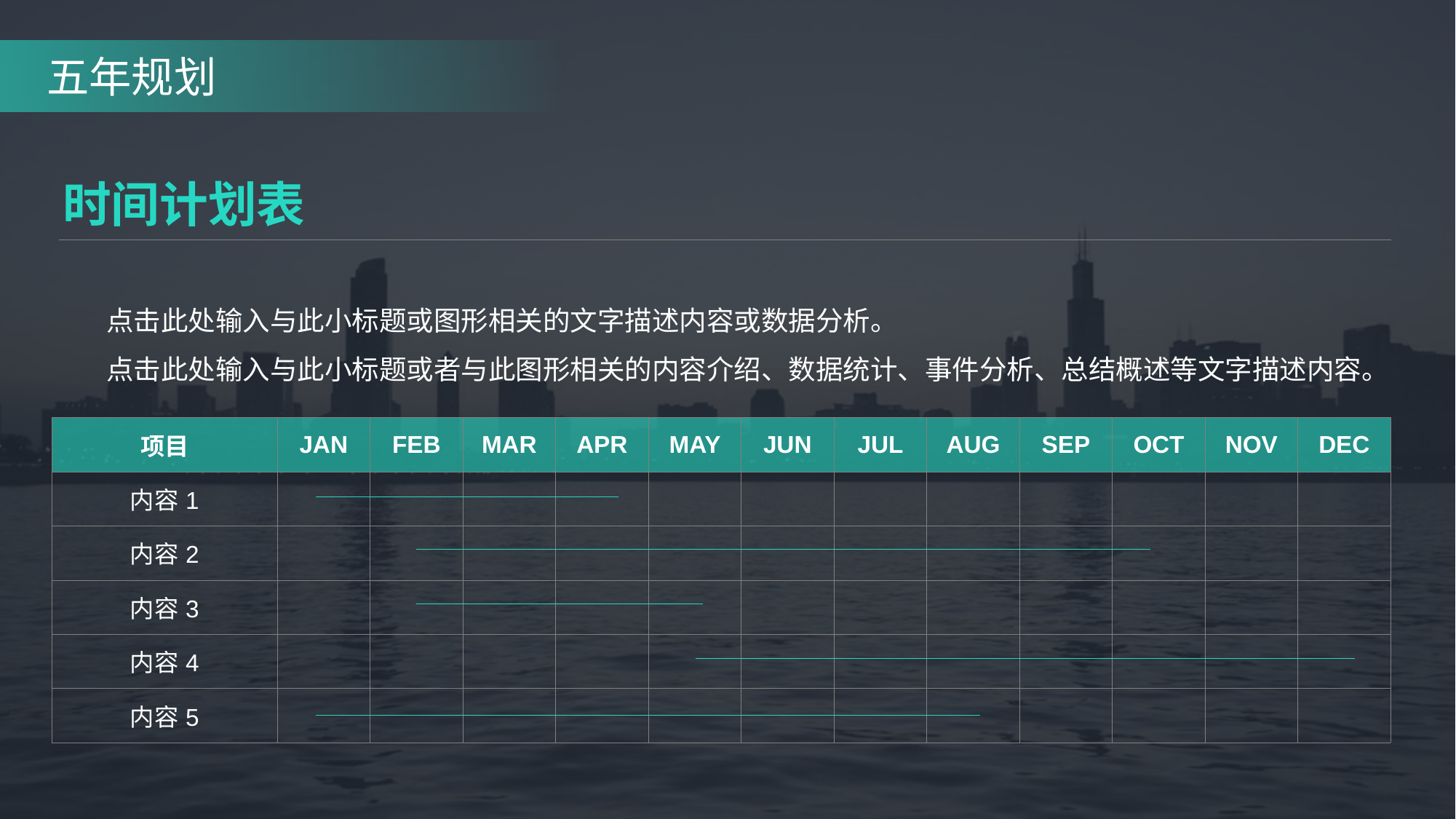

# 五年规划
时间计划表
点击此处输入与此小标题或图形相关的文字描述内容或数据分析。
点击此处输入与此小标题或者与此图形相关的内容介绍、数据统计、事件分析、总结概述等文字描述内容。
| 项目 | JAN | FEB | MAR | APR | MAY | JUN | JUL | AUG | SEP | OCT | NOV | DEC |
| --- | --- | --- | --- | --- | --- | --- | --- | --- | --- | --- | --- | --- |
| 内容1 |  |  |  |  |  |  |  |  |  |  |  |  |
| 内容2 |  |  |  |  |  |  |  |  |  |  |  |  |
| 内容3 |  |  |  |  |  |  |  |  |  |  |  |  |
| 内容4 |  |  |  |  |  |  |  |  |  |  |  |  |
| 内容5 |  |  |  |  |  |  |  |  |  |  |  |  |